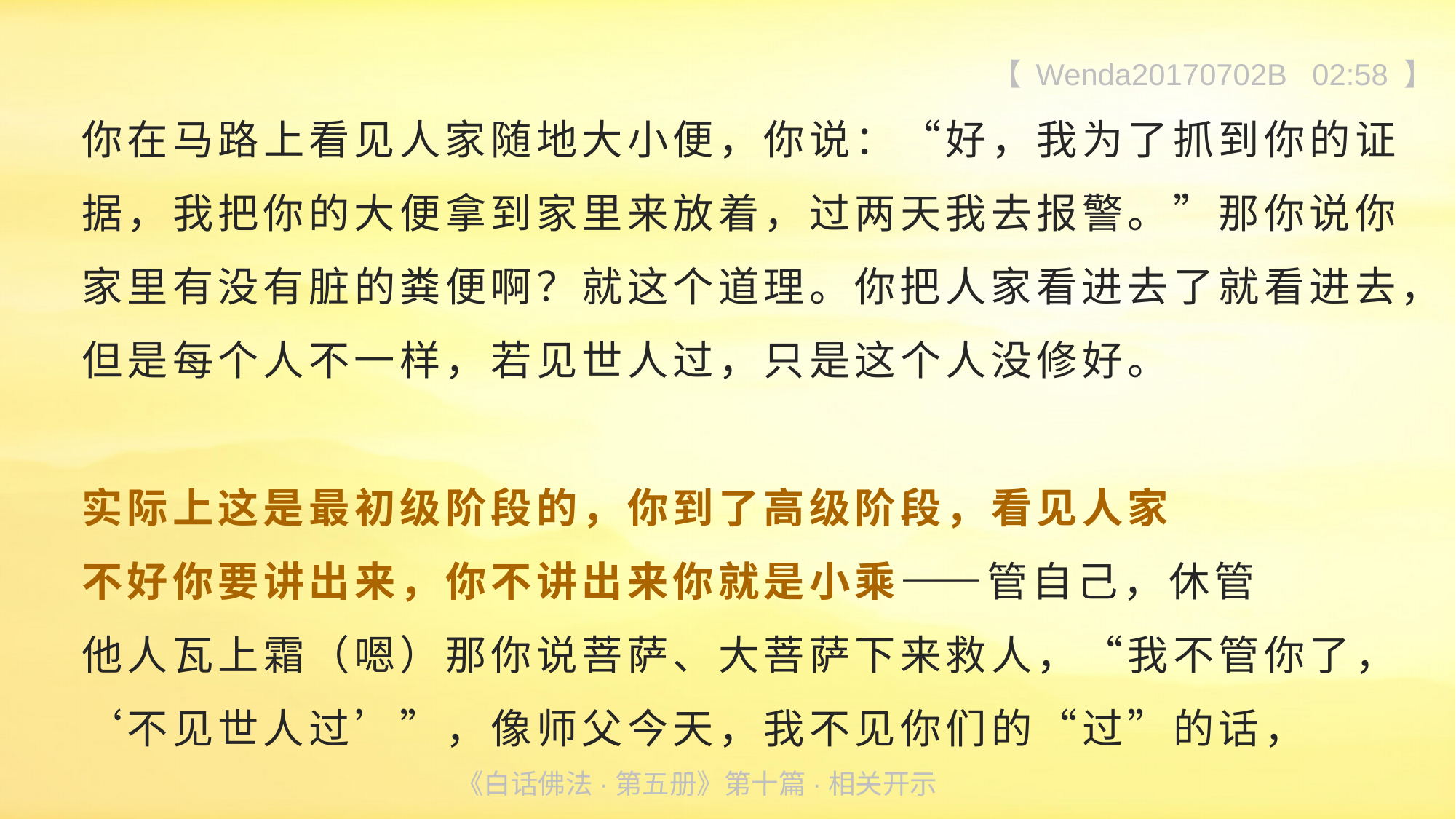

【 Wenda20170702B   02:58 】
你在马路上看见人家随地大小便，你说：“好，我为了抓到你的证据，我把你的大便拿到家里来放着，过两天我去报警。”那你说你家里有没有脏的粪便啊？就这个道理。你把人家看进去了就看进去，但是每个人不一样，若见世人过，只是这个人没修好。

实际上这是最初级阶段的，你到了高级阶段，看见人家
不好你要讲出来，你不讲出来你就是小乘——管自己，休管
他人瓦上霜（嗯）那你说菩萨、大菩萨下来救人，“我不管你了，‘不见世人过’”，像师父今天，我不见你们的“过”的话，
《白话佛法·第五册》第十篇·相关开示